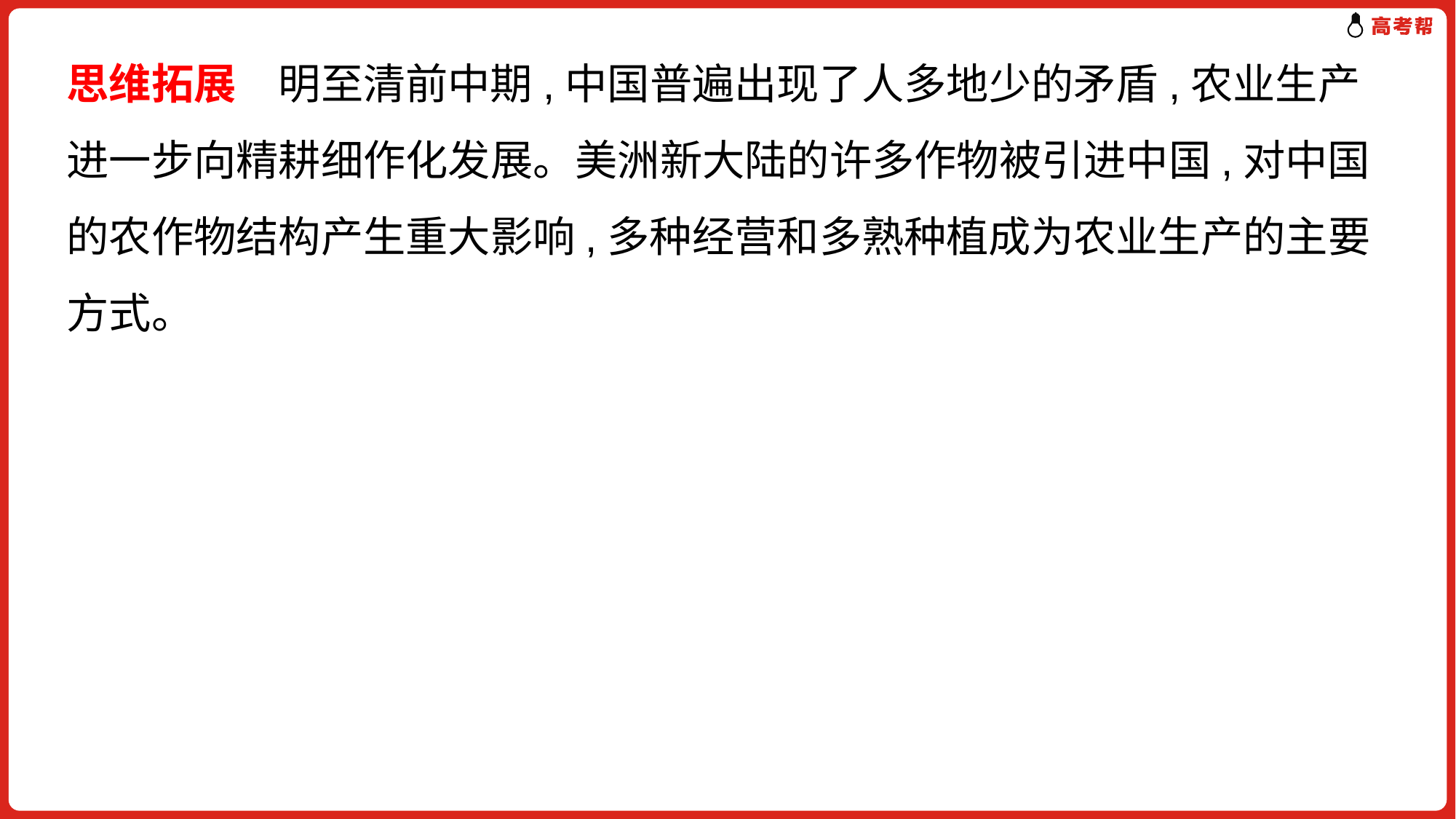

思维拓展　明至清前中期,中国普遍出现了人多地少的矛盾,农业生产进一步向精耕细作化发展。美洲新大陆的许多作物被引进中国,对中国的农作物结构产生重大影响,多种经营和多熟种植成为农业生产的主要方式。